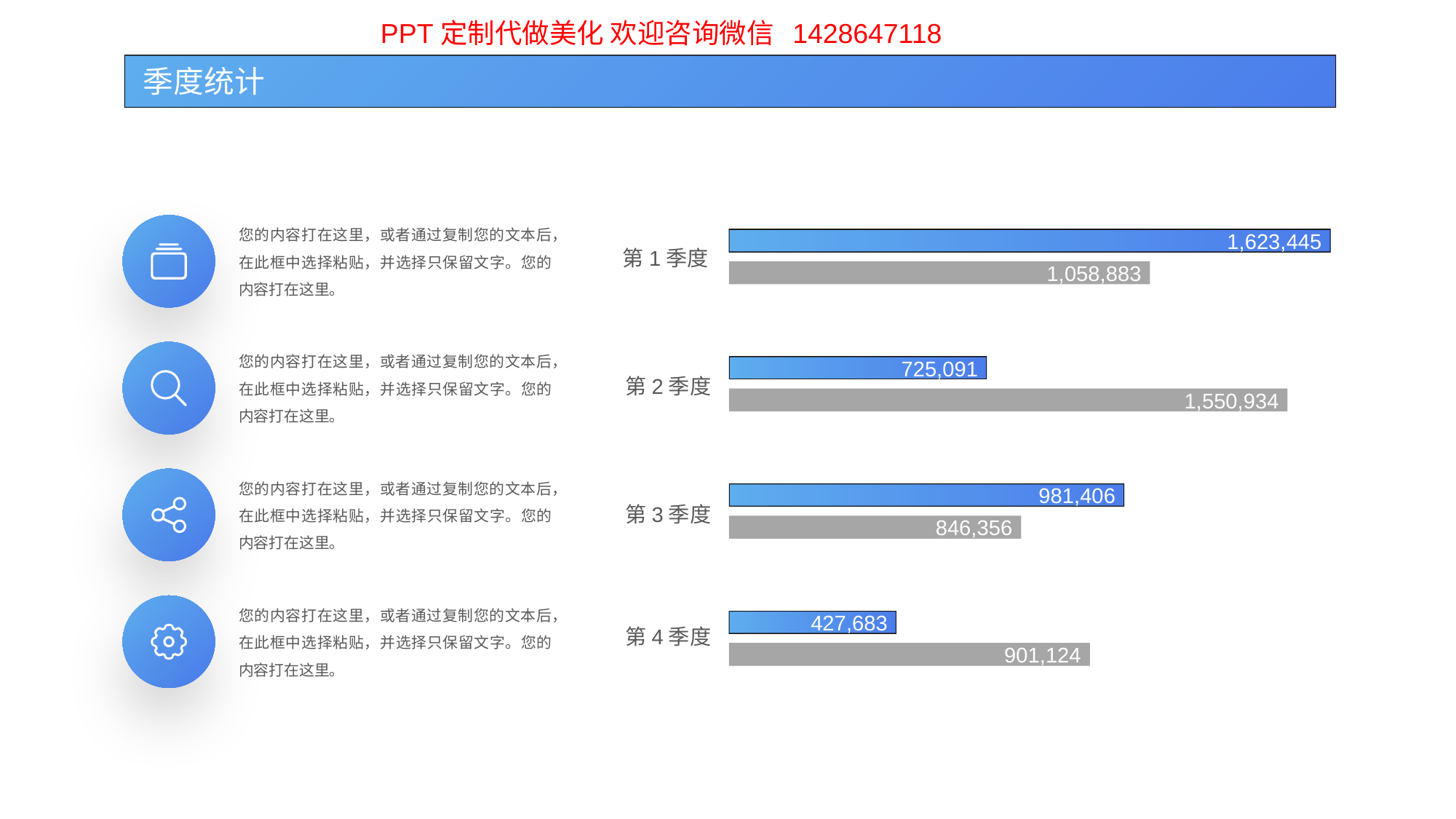

季度统计
您的内容打在这里，或者通过复制您的文本后，在此框中选择粘贴，并选择只保留文字。您的内容打在这里。

1,623,445
第1季度
1,058,883

您的内容打在这里，或者通过复制您的文本后，在此框中选择粘贴，并选择只保留文字。您的内容打在这里。

725,091
第2季度
1,550,934

您的内容打在这里，或者通过复制您的文本后，在此框中选择粘贴，并选择只保留文字。您的内容打在这里。

981,406
第3季度
846,356

您的内容打在这里，或者通过复制您的文本后，在此框中选择粘贴，并选择只保留文字。您的内容打在这里。

427,683
第4季度
901,124